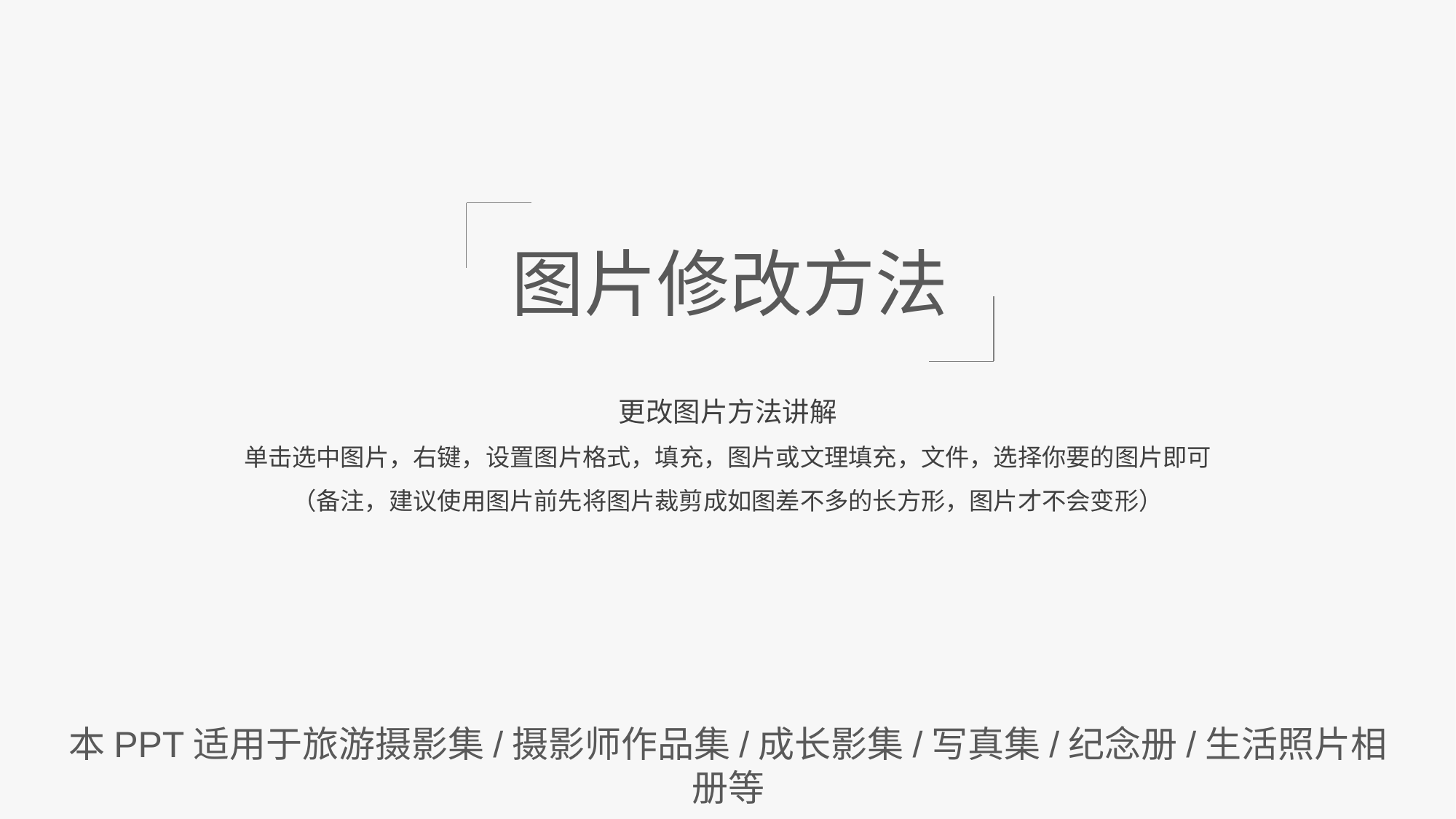

图片修改方法
更改图片方法讲解
单击选中图片，右键，设置图片格式，填充，图片或文理填充，文件，选择你要的图片即可
（备注，建议使用图片前先将图片裁剪成如图差不多的长方形，图片才不会变形）
本PPT适用于旅游摄影集/摄影师作品集/成长影集/写真集/纪念册/生活照片相册等